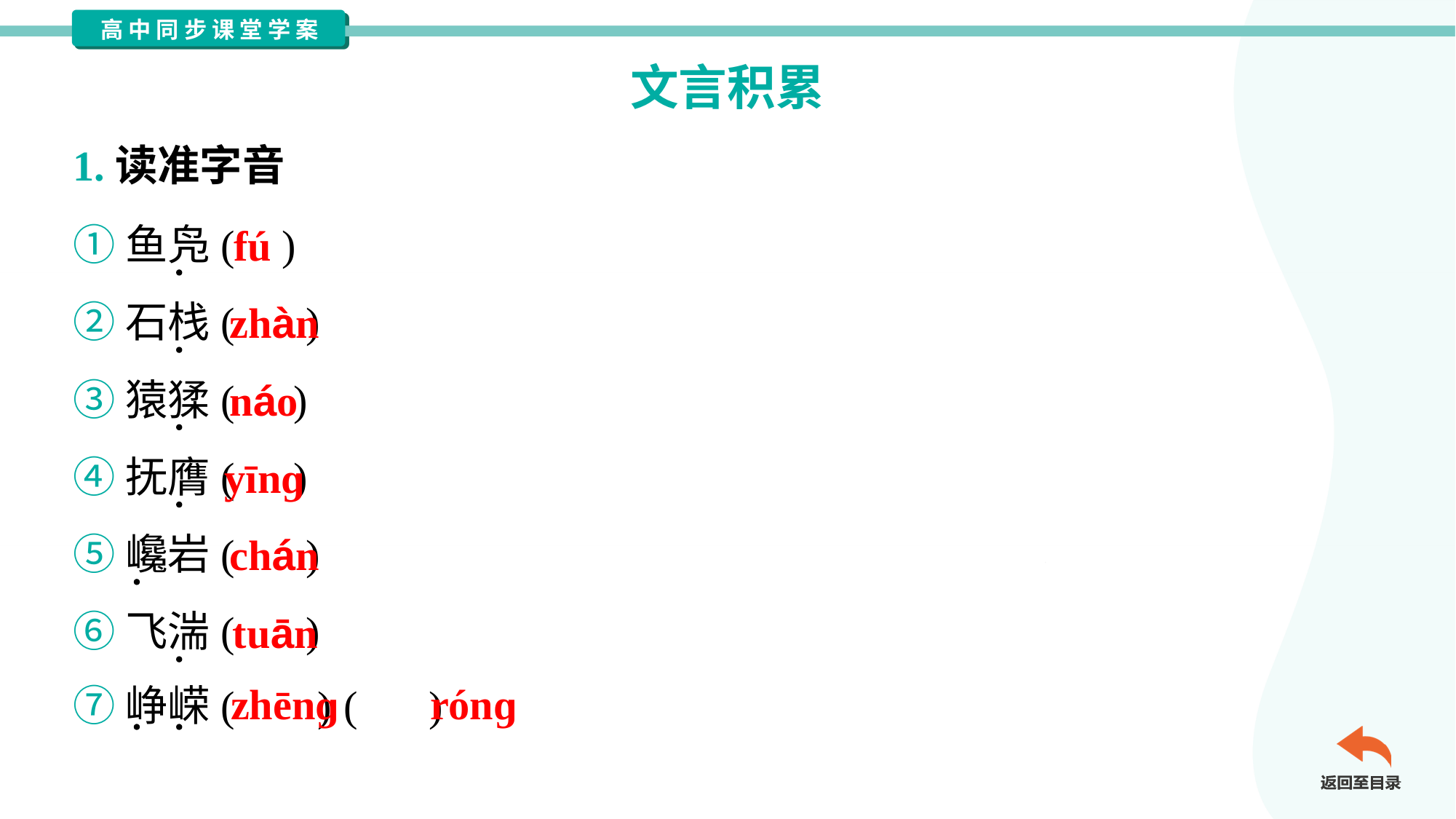

文言积累
1.读准字音
①鱼凫(    )
②石栈(      )
③猿猱(     )
④抚膺(     )
⑤巉岩(      )
⑥飞湍(      )
⑦峥嵘(       ) (      )
fú
zhàn

náo

yīnɡ

chán

tuān

zhēnɡ
rónɡ